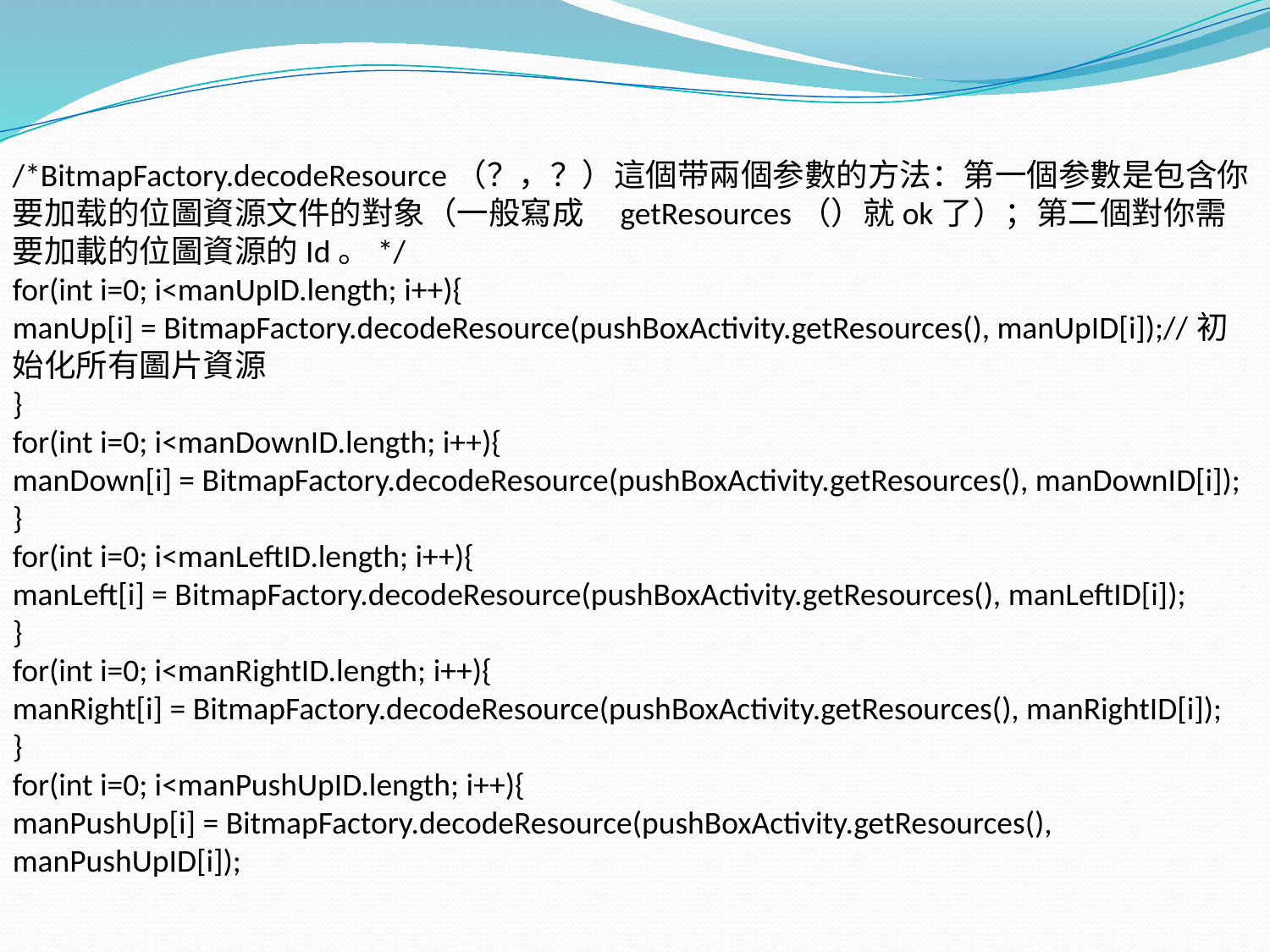

/*BitmapFactory.decodeResource（？，？）這個带兩個参數的方法：第一個参數是包含你要加载的位圖資源文件的對象（一般寫成    getResources（）就ok了）；第二個對你需要加載的位圖資源的Id。*/
for(int i=0; i<manUpID.length; i++){
manUp[i] = BitmapFactory.decodeResource(pushBoxActivity.getResources(), manUpID[i]);//初始化所有圖片資源
}
for(int i=0; i<manDownID.length; i++){
manDown[i] = BitmapFactory.decodeResource(pushBoxActivity.getResources(), manDownID[i]);
}
for(int i=0; i<manLeftID.length; i++){
manLeft[i] = BitmapFactory.decodeResource(pushBoxActivity.getResources(), manLeftID[i]);
}
for(int i=0; i<manRightID.length; i++){
manRight[i] = BitmapFactory.decodeResource(pushBoxActivity.getResources(), manRightID[i]);
}
for(int i=0; i<manPushUpID.length; i++){
manPushUp[i] = BitmapFactory.decodeResource(pushBoxActivity.getResources(), manPushUpID[i]);